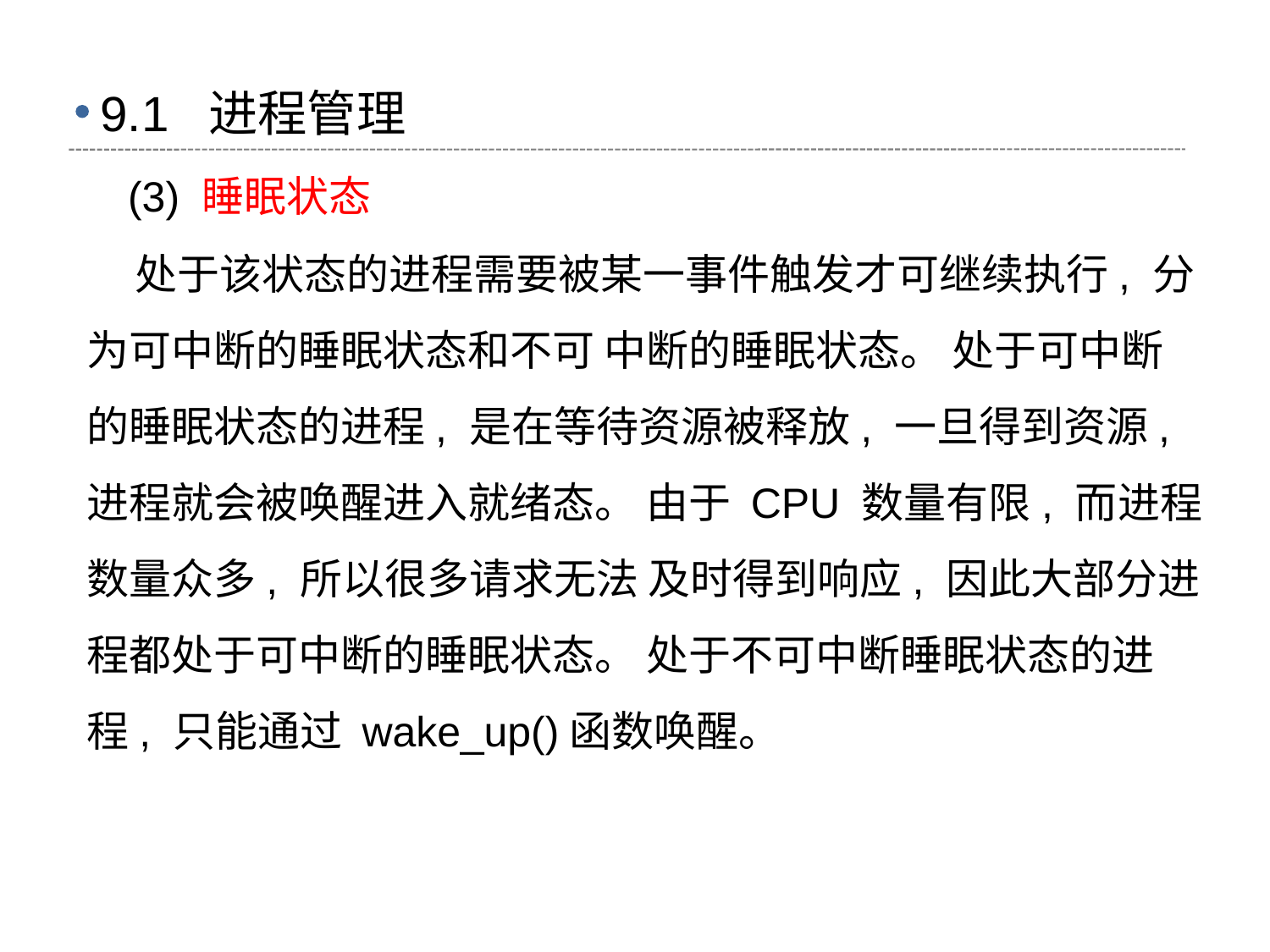

# 9.1  进程管理
   (3) 睡眠状态
    处于该状态的进程需要被某一事件触发才可继续执行, 分为可中断的睡眠状态和不可 中断的睡眠状态。 处于可中断的睡眠状态的进程, 是在等待资源被释放, 一旦得到资源, 进程就会被唤醒进入就绪态。 由于 CPU 数量有限, 而进程数量众多, 所以很多请求无法 及时得到响应, 因此大部分进程都处于可中断的睡眠状态。 处于不可中断睡眠状态的进 程, 只能通过 wake_up()函数唤醒。